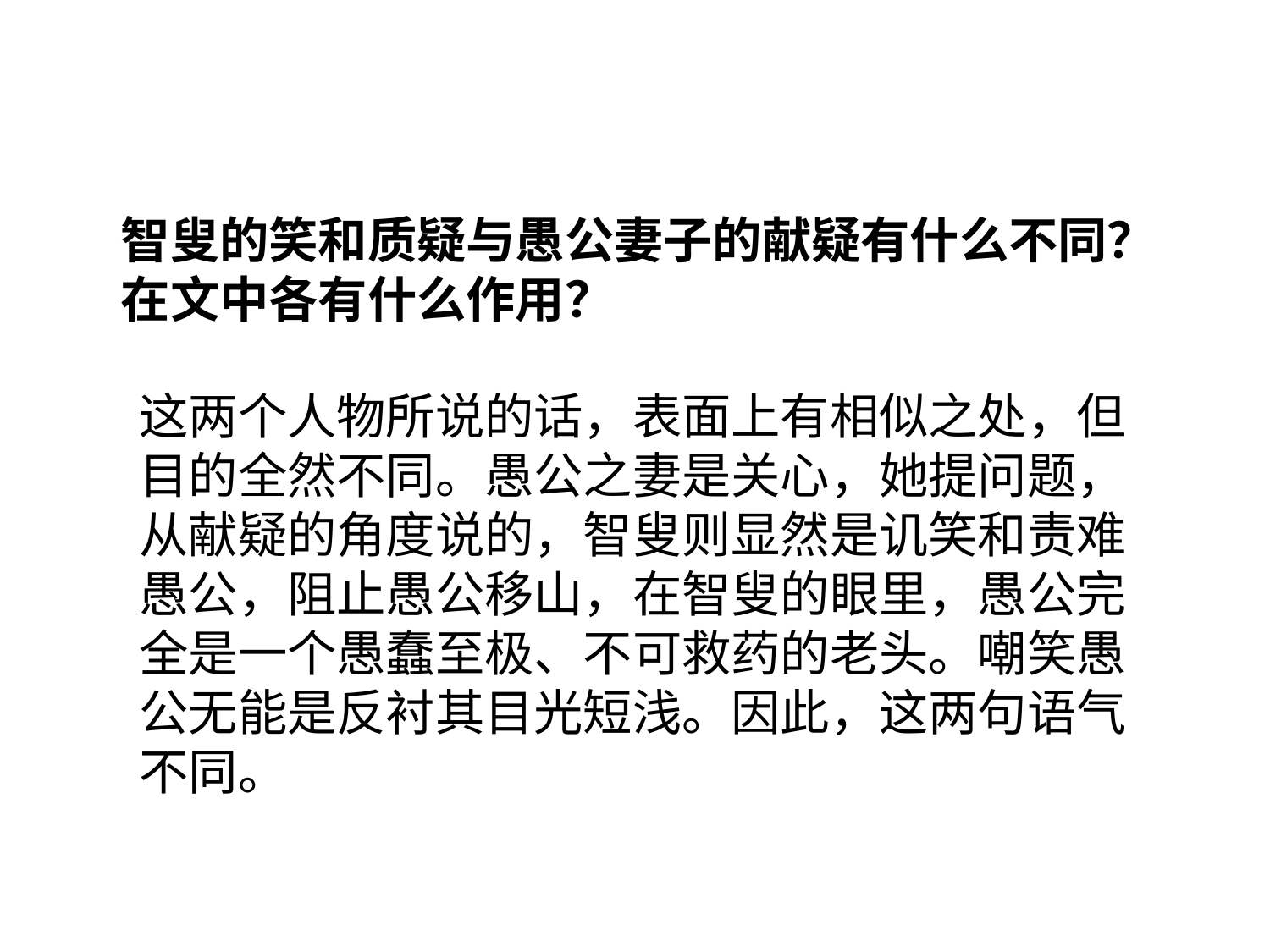

智叟的笑和质疑与愚公妻子的献疑有什么不同？在文中各有什么作用？
这两个人物所说的话，表面上有相似之处，但目的全然不同。愚公之妻是关心，她提问题，从献疑的角度说的，智叟则显然是讥笑和责难愚公，阻止愚公移山，在智叟的眼里，愚公完全是一个愚蠢至极、不可救药的老头。嘲笑愚公无能是反衬其目光短浅。因此，这两句语气不同。